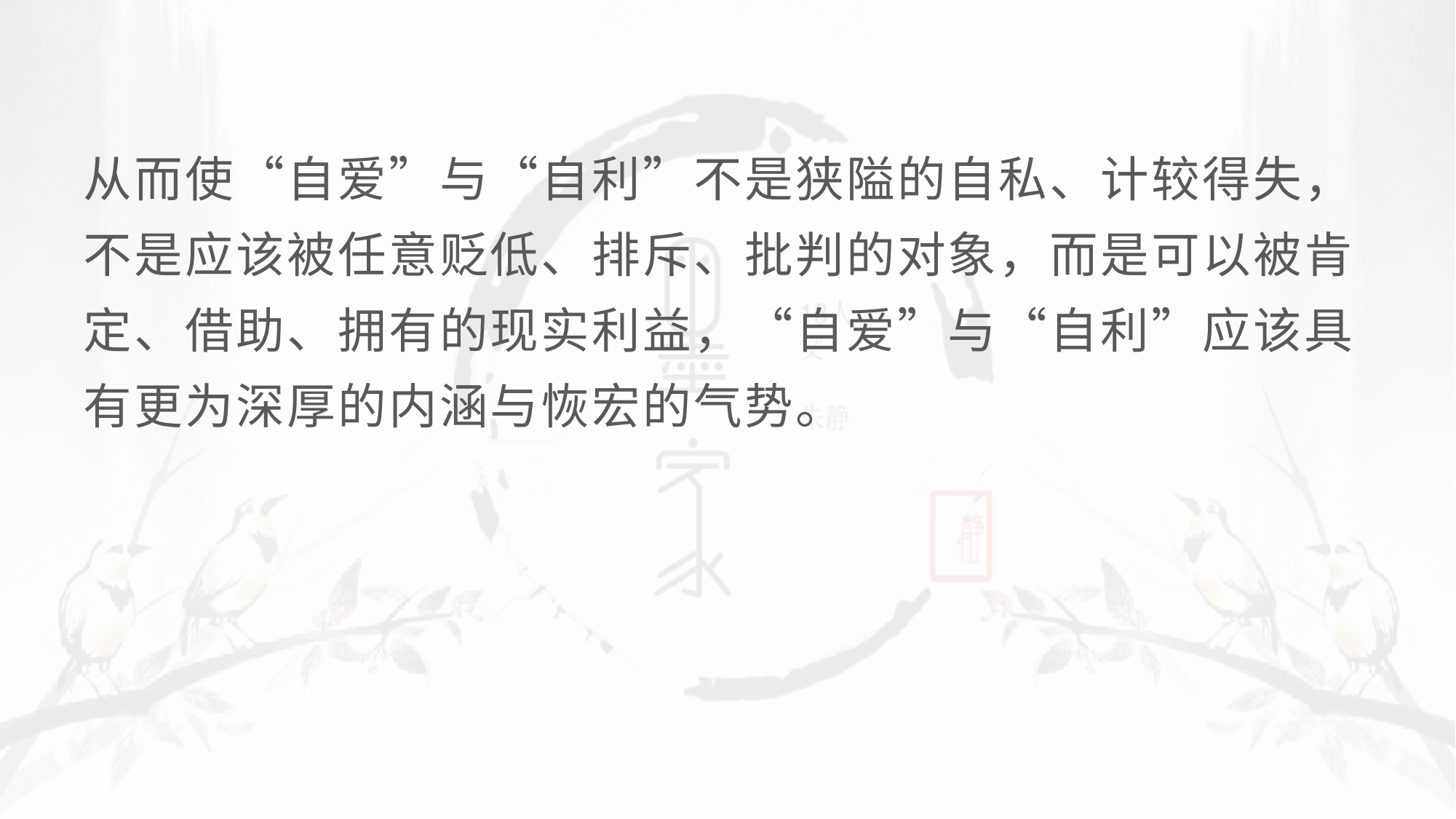

从而使“自爱”与“自利”不是狭隘的自私、计较得失，不是应该被任意贬低、排斥、批判的对象，而是可以被肯定、借助、拥有的现实利益，“自爱”与“自利”应该具有更为深厚的内涵与恢宏的气势。